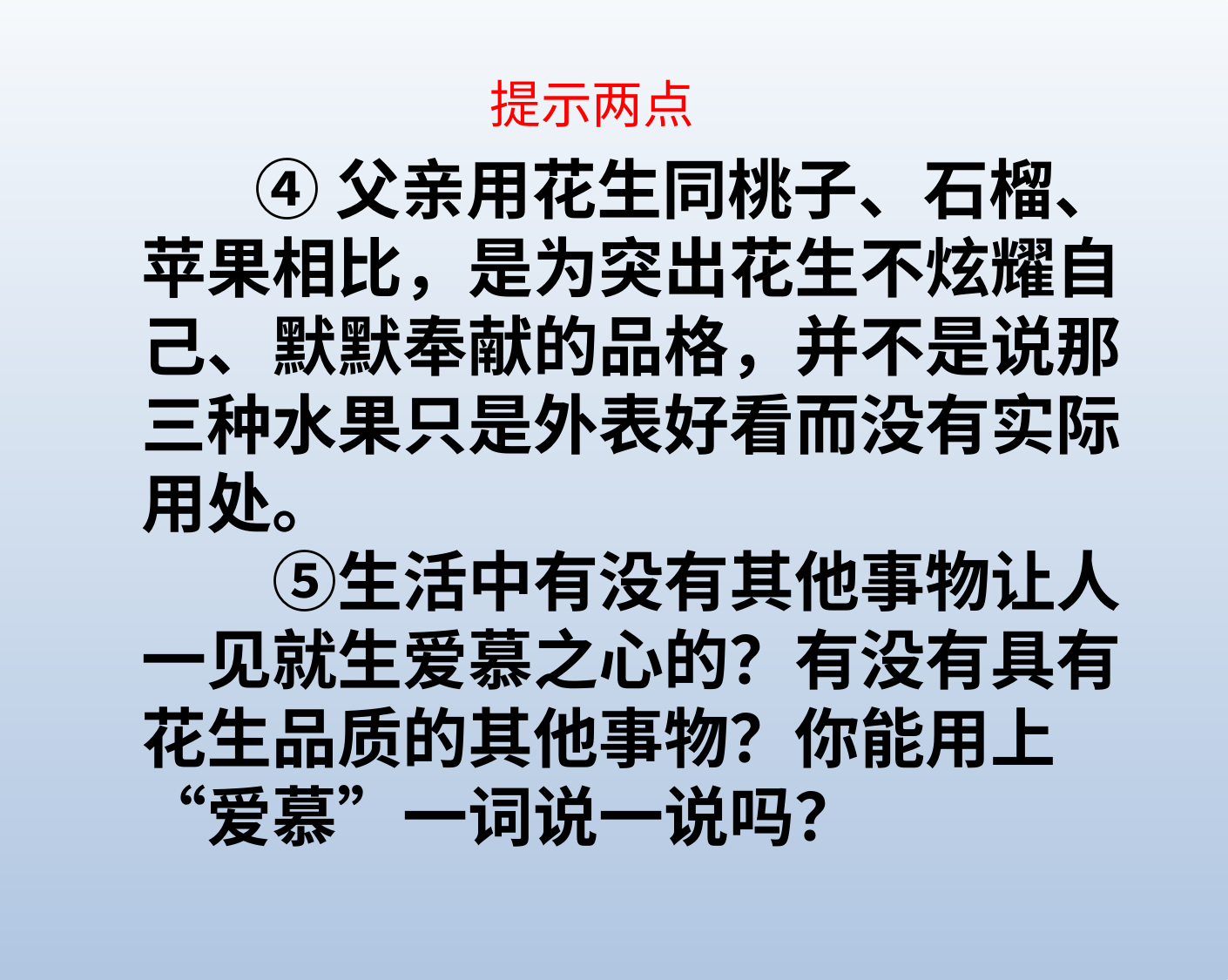

提示两点
        ④父亲用花生同桃子、石榴、苹果相比，是为突出花生不炫耀自己、默默奉献的品格，并不是说那三种水果只是外表好看而没有实际用处。
　　⑤生活中有没有其他事物让人一见就生爱慕之心的？有没有具有花生品质的其他事物？你能用上“爱慕”一词说一说吗？